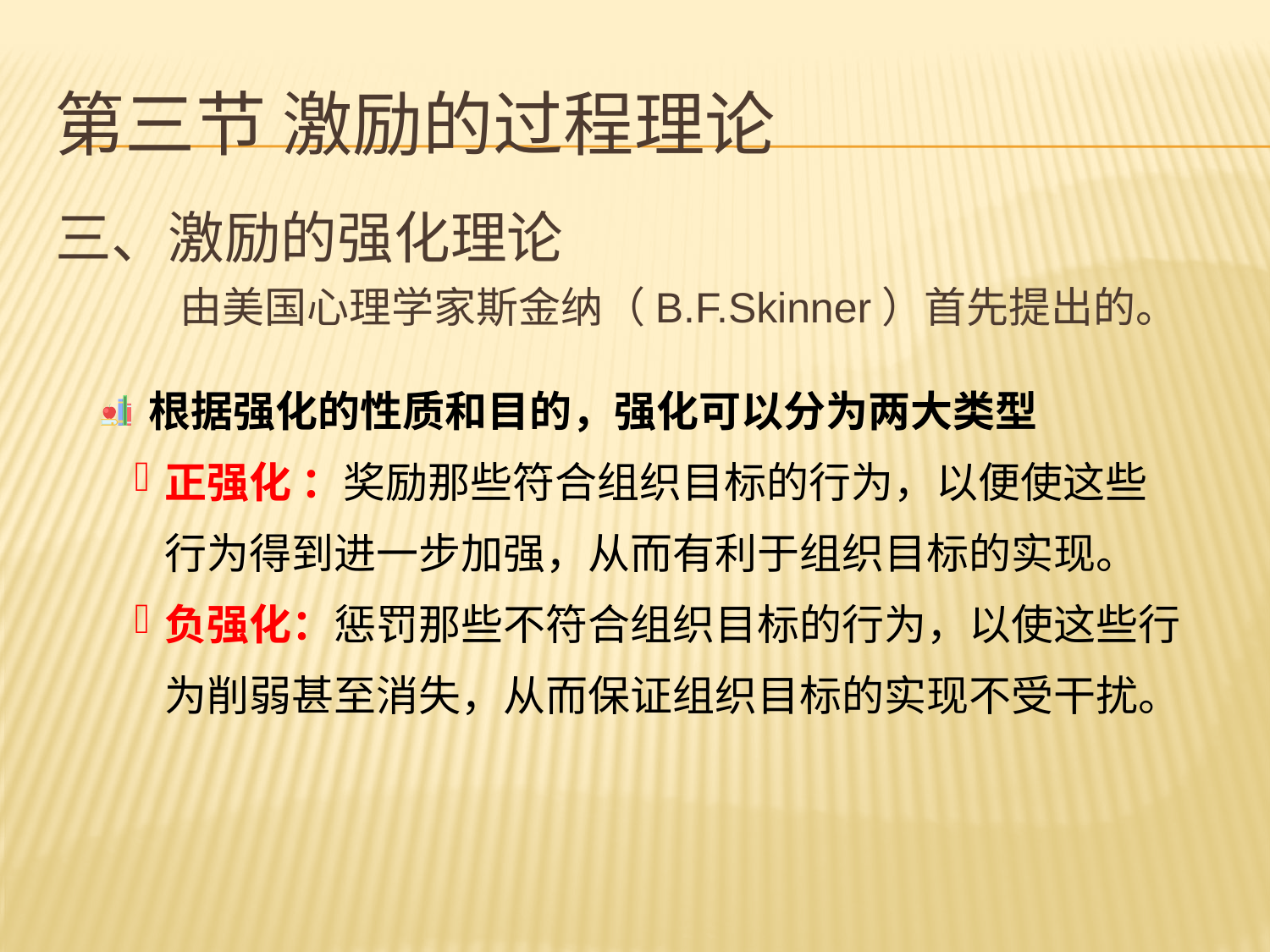

# 第三节 激励的过程理论
三、激励的强化理论
            由美国心理学家斯金纳（B.F.Skinner）首先提出的。

根据强化的性质和目的，强化可以分为两大类型
正强化 ：奖励那些符合组织目标的行为，以便使这些行为得到进一步加强，从而有利于组织目标的实现。
负强化：惩罚那些不符合组织目标的行为，以使这些行为削弱甚至消失，从而保证组织目标的实现不受干扰。